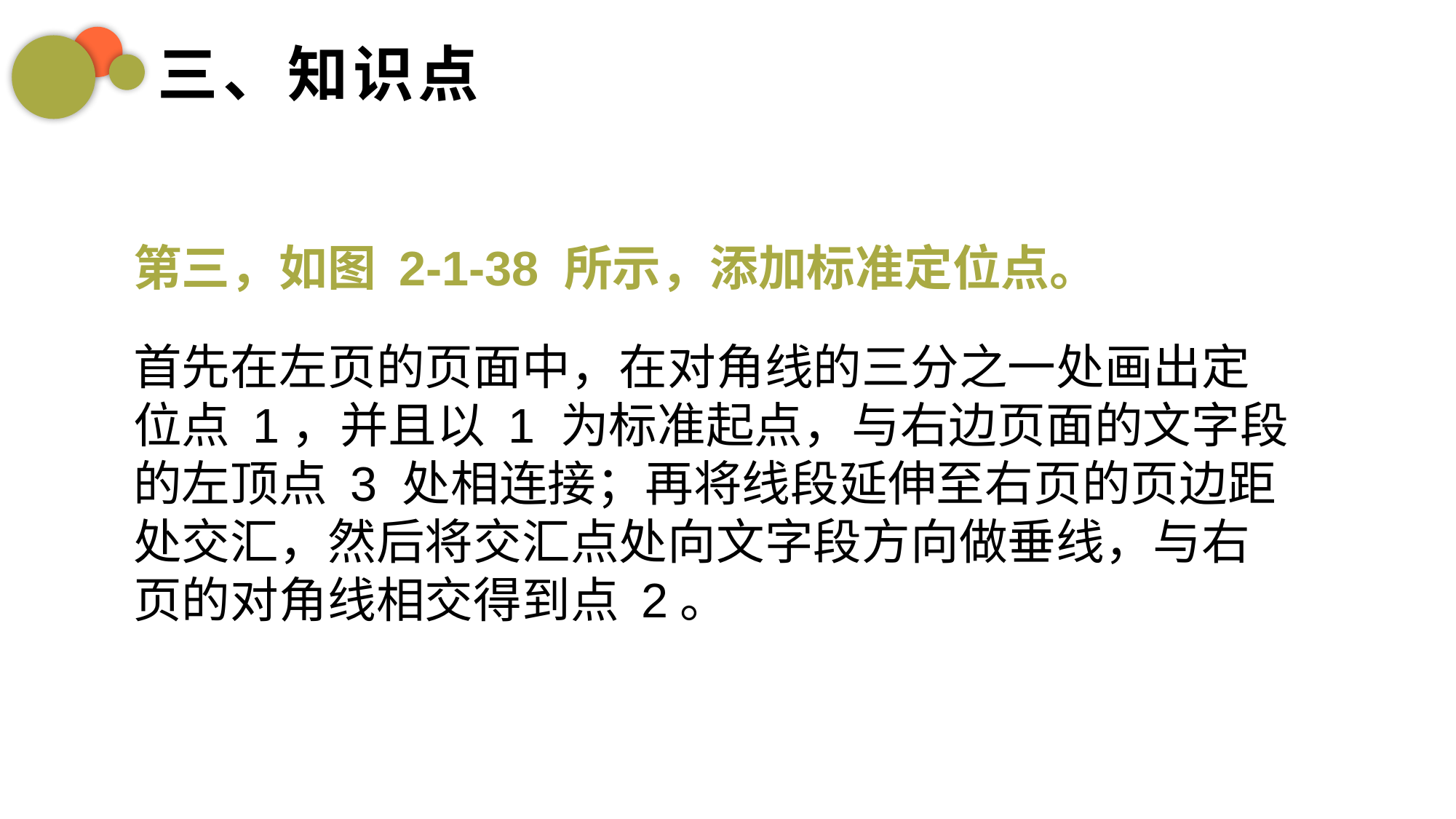

三、知识点
第三，如图 2-1-38 所示，添加标准定位点。
首先在左页的页面中，在对角线的三分之一处画出定位点 1，并且以 1 为标准起点，与右边页面的文字段的左顶点 3 处相连接；再将线段延伸至右页的页边距处交汇，然后将交汇点处向文字段方向做垂线，与右页的对角线相交得到点 2。